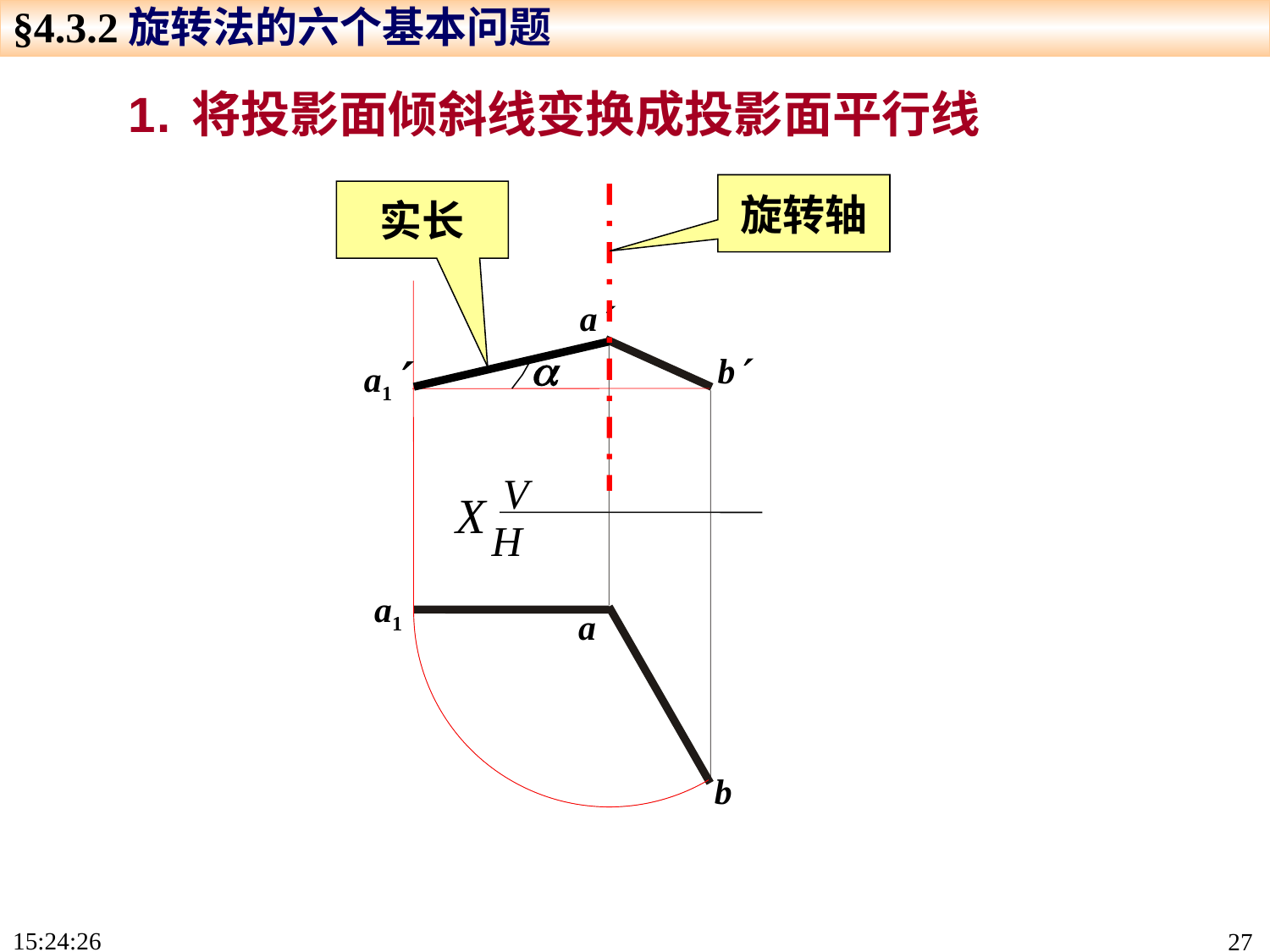

§4.3.2旋转法的六个基本问题
将投影面倾斜线变换成投影面平行线
旋转轴
实长

a′
α

b′

a1′

V
H
X

a1
a

b
15:24:26
27